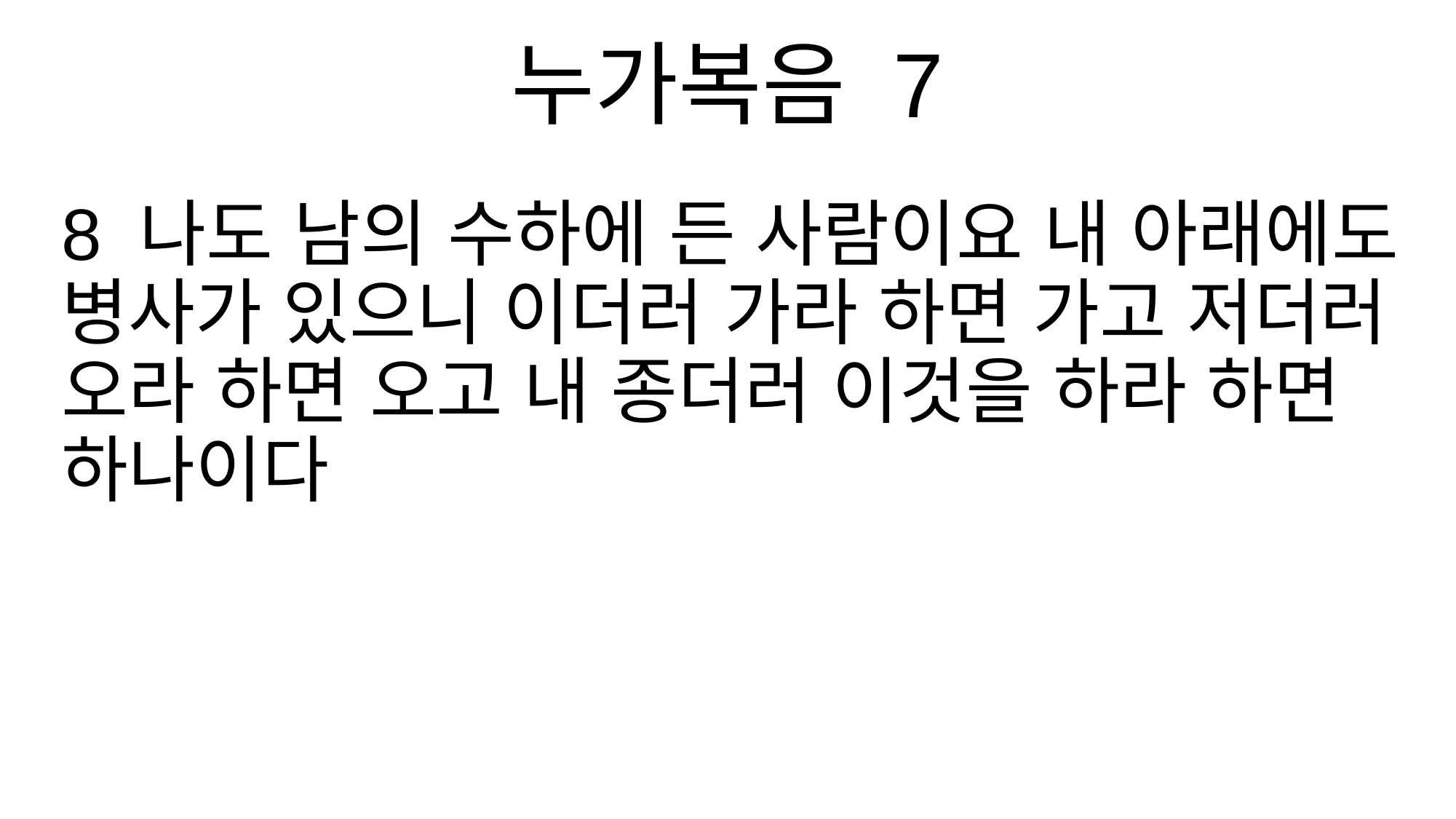

누가복음 7
8 나도 남의 수하에 든 사람이요 내 아래에도 병사가 있으니 이더러 가라 하면 가고 저더러 오라 하면 오고 내 종더러 이것을 하라 하면 하나이다